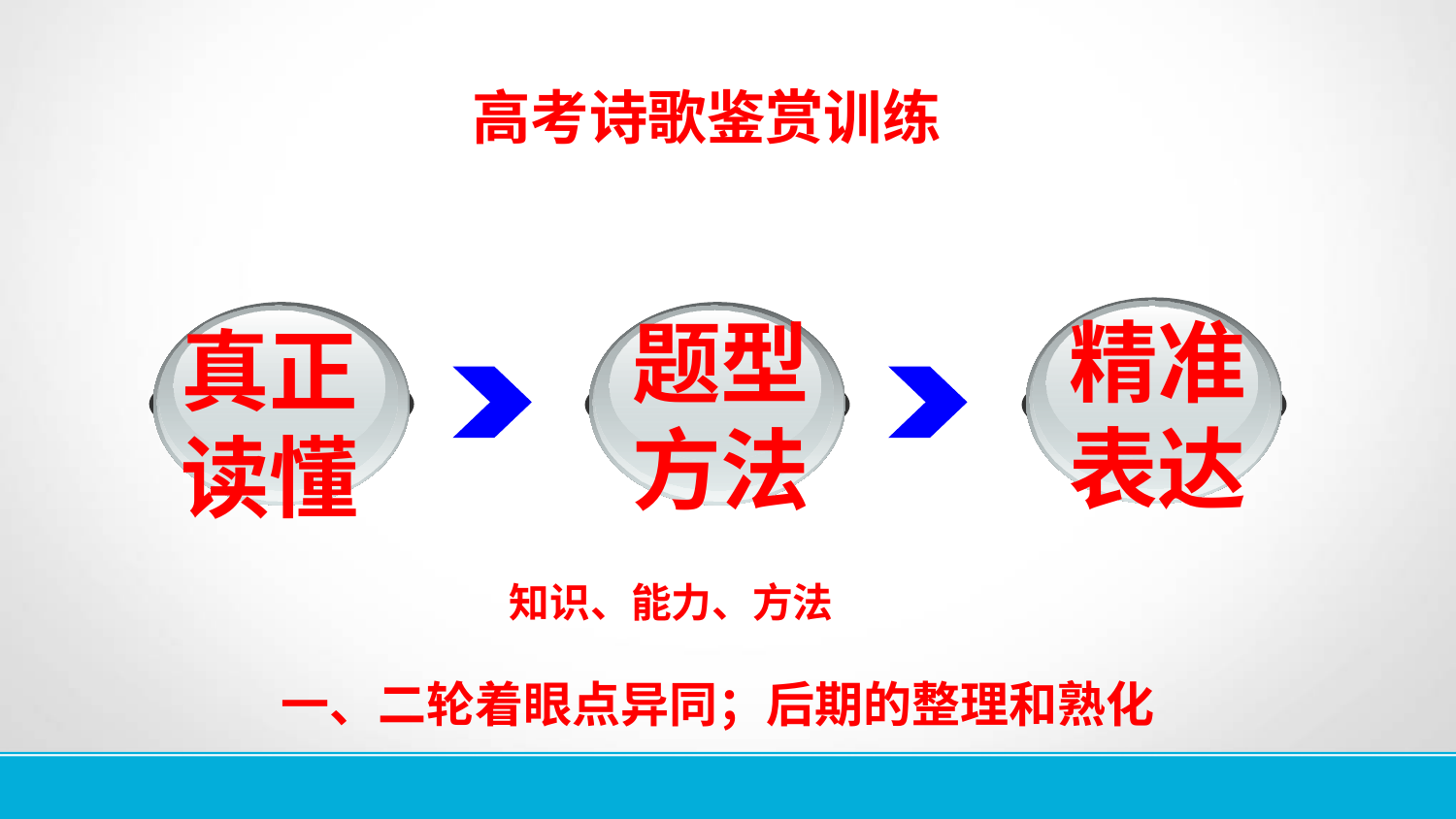

# 高考诗歌鉴赏训练

精准
表达
题型
方法

真正
读懂

                                    知识、能力、方法

      一、二轮着眼点异同；后期的整理和熟化